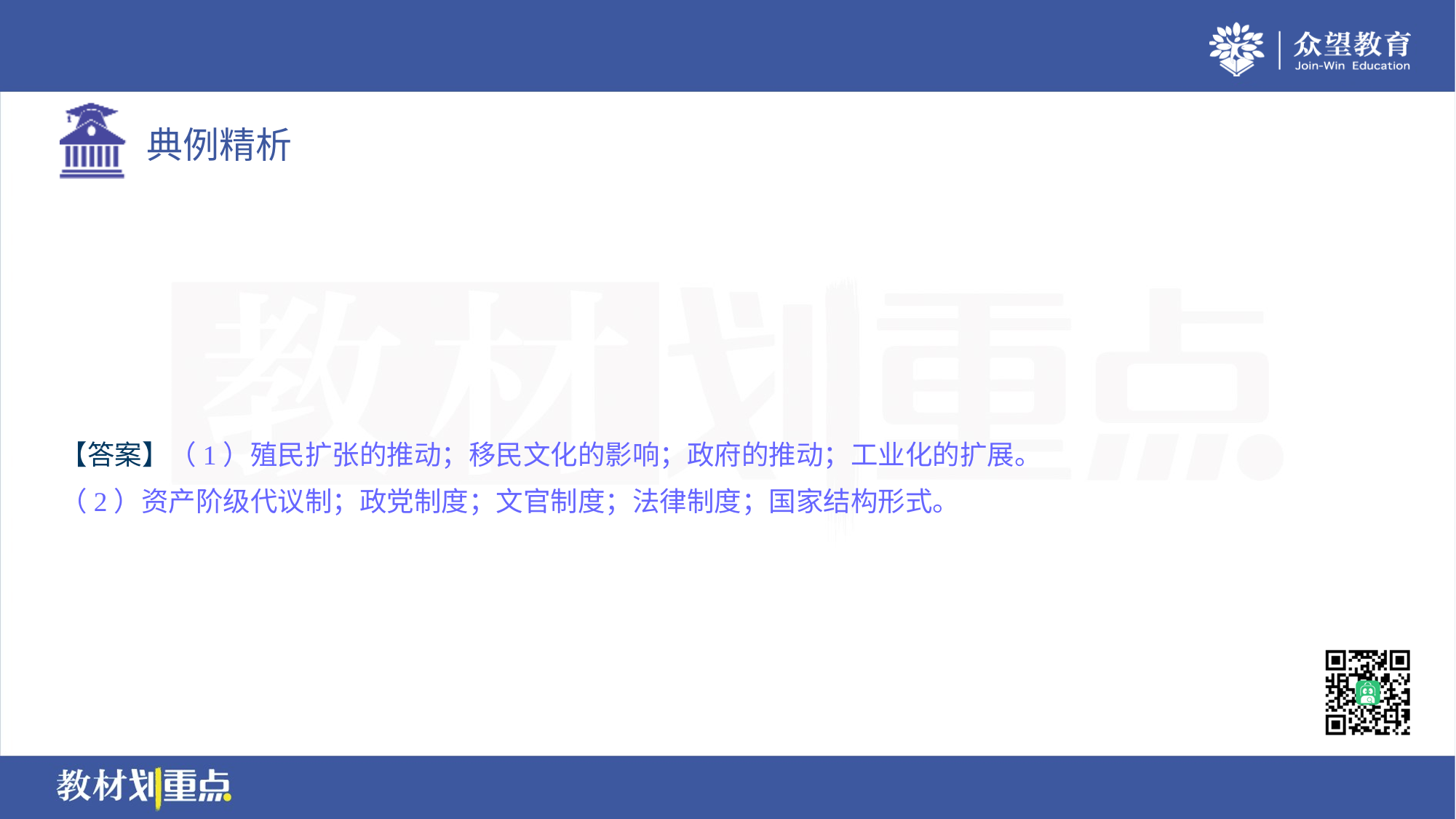

【答案】（1）殖民扩张的推动；移民文化的影响；政府的推动；工业化的扩展。
（2）资产阶级代议制；政党制度；文官制度；法律制度；国家结构形式。